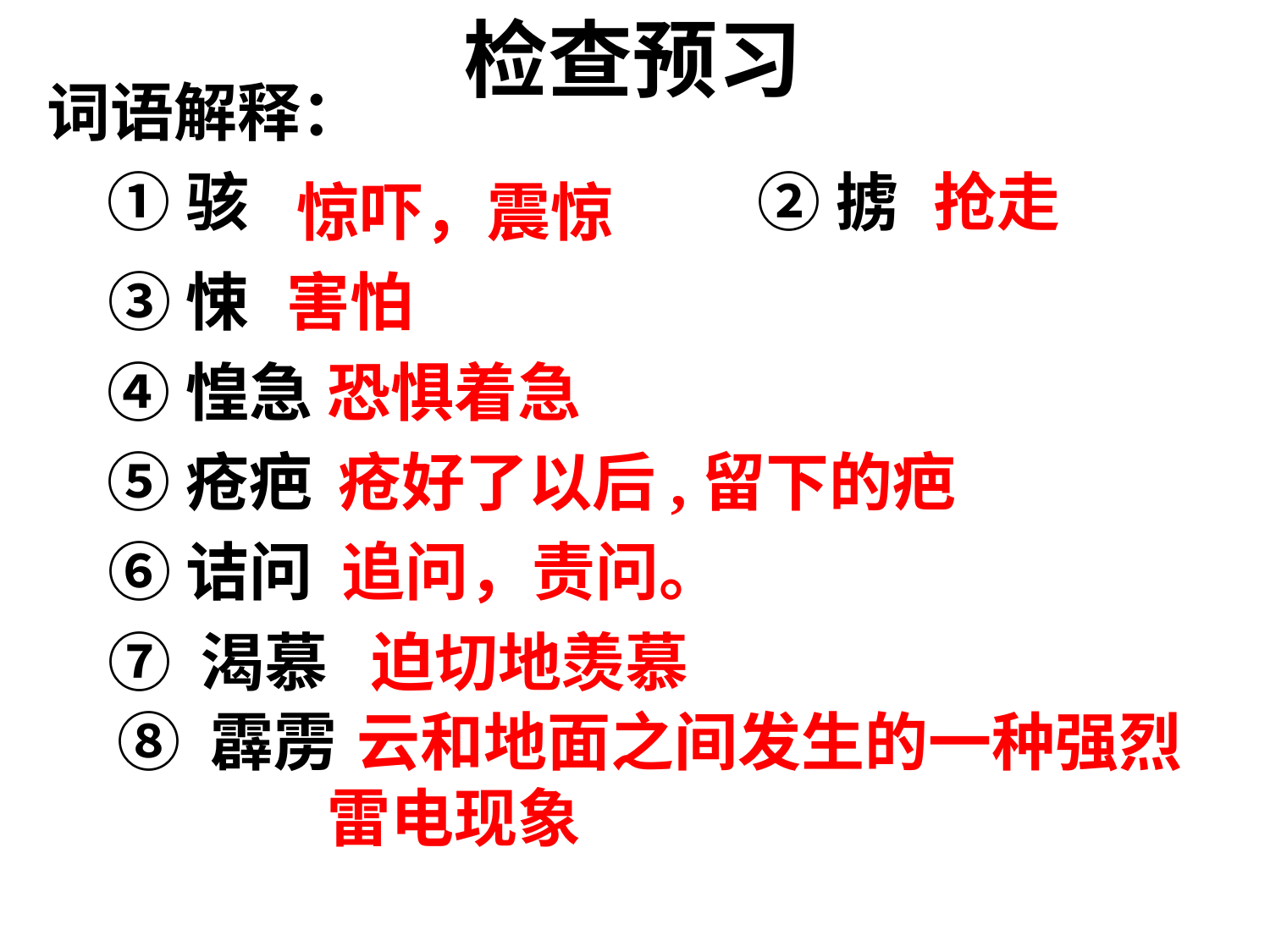

检查预习
词语解释：
①骇
②掳
抢走
 惊吓，震惊
③悚
 害怕
④惶急
恐惧着急
⑤疮疤
 疮好了以后,留下的疤
⑥诘问
  追问，责问。
⑦ 渴慕
  迫切地羡慕
⑧ 霹雳
 云和地面之间发生的一种强烈雷电现象